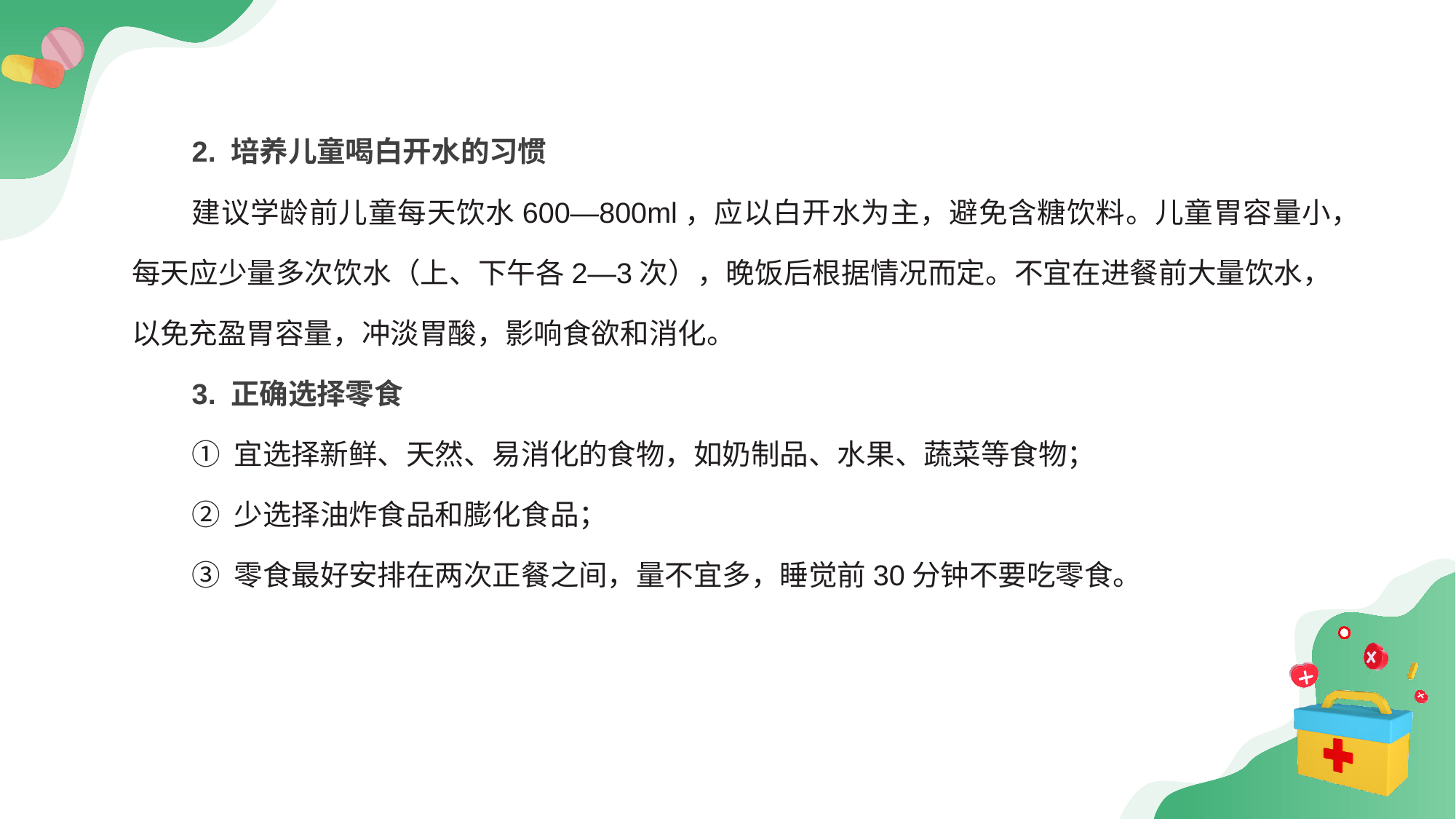

2. 培养儿童喝白开水的习惯
建议学龄前儿童每天饮水600—800ml，应以白开水为主，避免含糖饮料。儿童胃容量小，每天应少量多次饮水（上、下午各2—3次），晚饭后根据情况而定。不宜在进餐前大量饮水，以免充盈胃容量，冲淡胃酸，影响食欲和消化。
3. 正确选择零食
① 宜选择新鲜、天然、易消化的食物，如奶制品、水果、蔬菜等食物；
② 少选择油炸食品和膨化食品；
③ 零食最好安排在两次正餐之间，量不宜多，睡觉前30分钟不要吃零食。